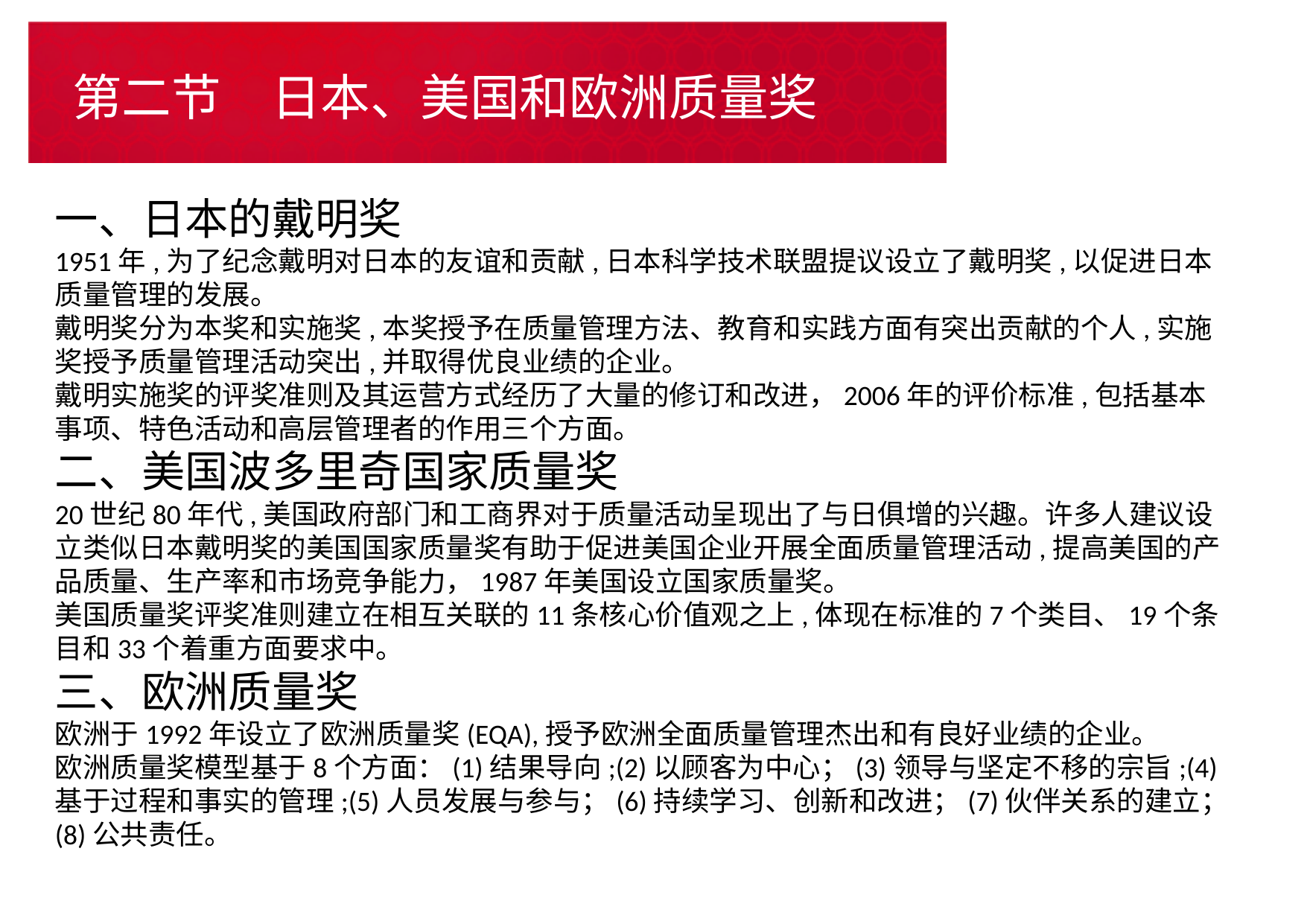

# 第二节　日本、美国和欧洲质量奖
一、日本的戴明奖
1951年,为了纪念戴明对日本的友谊和贡献,日本科学技术联盟提议设立了戴明奖,以促进日本质量管理的发展。
戴明奖分为本奖和实施奖,本奖授予在质量管理方法、教育和实践方面有突出贡献的个人,实施奖授予质量管理活动突出,并取得优良业绩的企业。
戴明实施奖的评奖准则及其运营方式经历了大量的修订和改进，2006年的评价标准,包括基本事项、特色活动和高层管理者的作用三个方面。
二、美国波多里奇国家质量奖
20世纪80年代,美国政府部门和工商界对于质量活动呈现出了与日俱增的兴趣。许多人建议设立类似日本戴明奖的美国国家质量奖有助于促进美国企业开展全面质量管理活动,提高美国的产品质量、生产率和市场竞争能力，1987年美国设立国家质量奖。
美国质量奖评奖准则建立在相互关联的11条核心价值观之上,体现在标准的7个类目、19个条目和33个着重方面要求中。
三、欧洲质量奖
欧洲于1992年设立了欧洲质量奖(EQA),授予欧洲全面质量管理杰出和有良好业绩的企业。
欧洲质量奖模型基于8个方面：(1)结果导向;(2)以顾客为中心；(3)领导与坚定不移的宗旨;(4)基于过程和事实的管理;(5)人员发展与参与；(6)持续学习、创新和改进；(7)伙伴关系的建立；(8)公共责任。